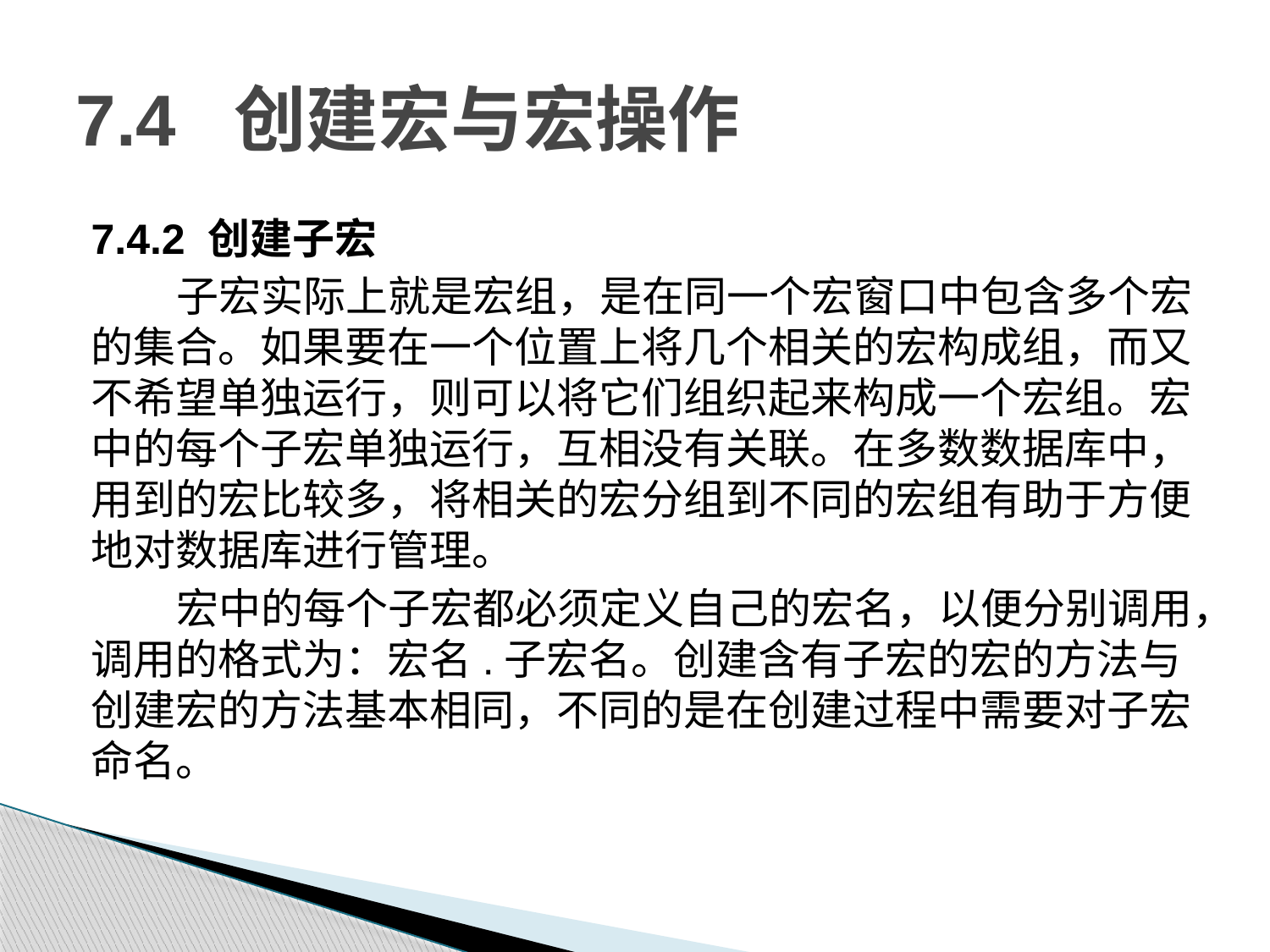

# 7.4  创建宏与宏操作
7.4.2 创建子宏
子宏实际上就是宏组，是在同一个宏窗口中包含多个宏的集合。如果要在一个位置上将几个相关的宏构成组，而又不希望单独运行，则可以将它们组织起来构成一个宏组。宏中的每个子宏单独运行，互相没有关联。在多数数据库中，用到的宏比较多，将相关的宏分组到不同的宏组有助于方便地对数据库进行管理。
宏中的每个子宏都必须定义自己的宏名，以便分别调用，调用的格式为：宏名.子宏名。创建含有子宏的宏的方法与创建宏的方法基本相同，不同的是在创建过程中需要对子宏命名。